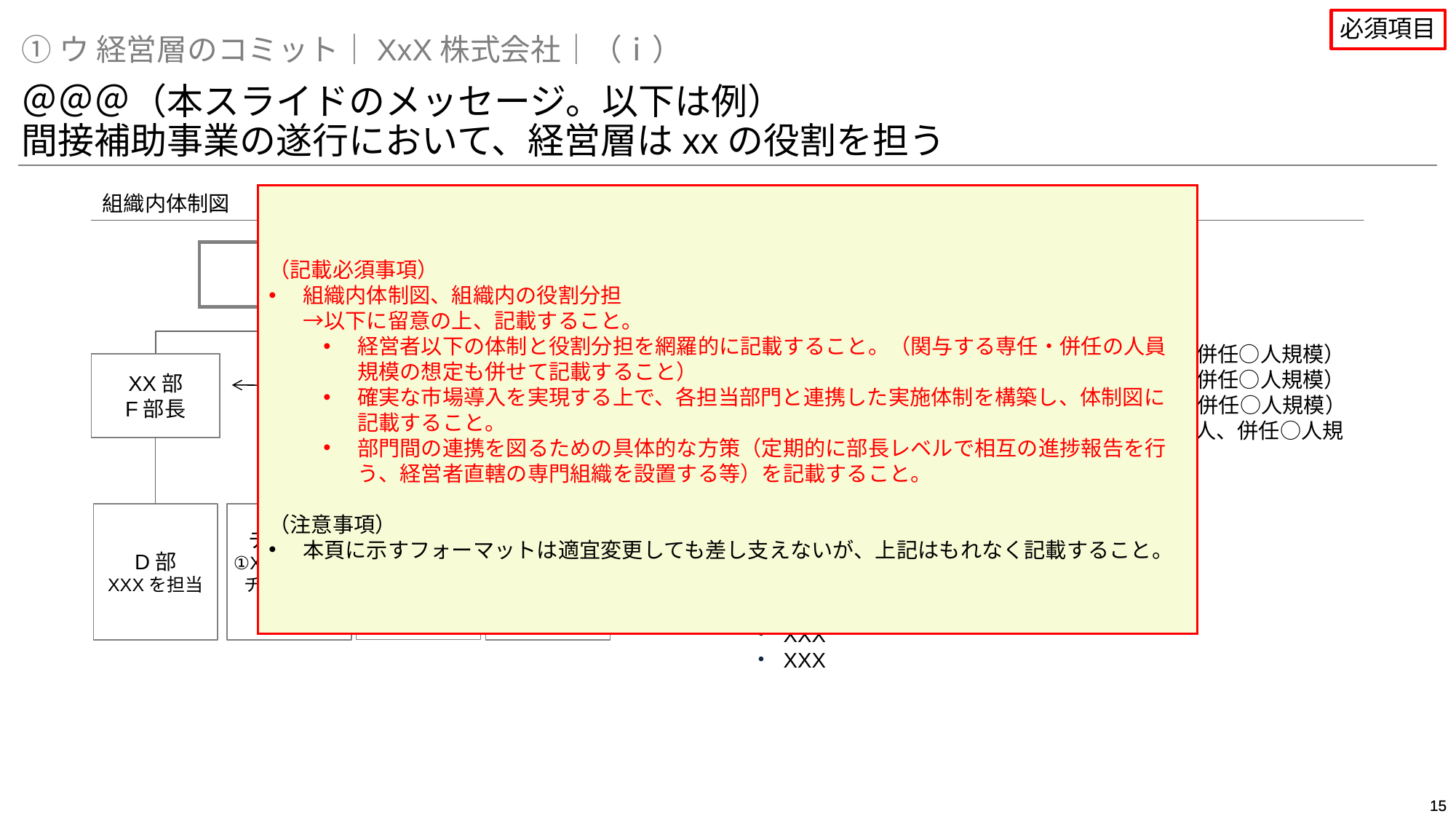

必須項目
①ウ 経営層のコミット｜XxX株式会社｜（ⅰ）
＠＠＠（本スライドのメッセージ。以下は例）
間接補助事業の遂行において、経営層はxxの役割を担う
（記載必須事項）
組織内体制図、組織内の役割分担
→以下に留意の上、記載すること。
経営者以下の体制と役割分担を網羅的に記載すること。（関与する専任・併任の人員規模の想定も併せて記載すること）
確実な市場導入を実現する上で、各担当部門と連携した実施体制を構築し、体制図に記載すること。
部門間の連携を図るための具体的な方策（定期的に部長レベルで相互の進捗報告を行う、経営者直轄の専門組織を設置する等）を記載すること。

（注意事項）
本頁に示すフォーマットは適宜変更しても差し支えないが、上記はもれなく記載すること。
組織内体制図
組織内の役割分担
本事業責任者と担当部署
本事業責任者
E本部長：XXXを担当
担当チーム
チームA：①XXXを担当（専任○人、併任○人規模）
チームB：③XXXを担当（専任○人、併任○人規模）
チームC：④XXXを担当（専任○人、併任○人規模）
D部（F部長）：XXXを担当（専任○人、併任○人規模）
チームリーダー
チームリーダーG：XXX等の実績
チームリーダーH：XXX等の実績
チームリーダーI：XXX等の実績
部門間の連携方法
XXX
XXX
代表取締役社長 aa aa
（事業にコミットする経営者）
XX部
F部長
XX本部
E本部長
(本事業責任者)
XX部
S部長
連携
連携
D部
XXXを担当
チームA
①XXXを担当
チームリーダーG
チームB
②XXXを担当
チームリーダーH
チームC
③XXXを担当
チームリーダーI
連携